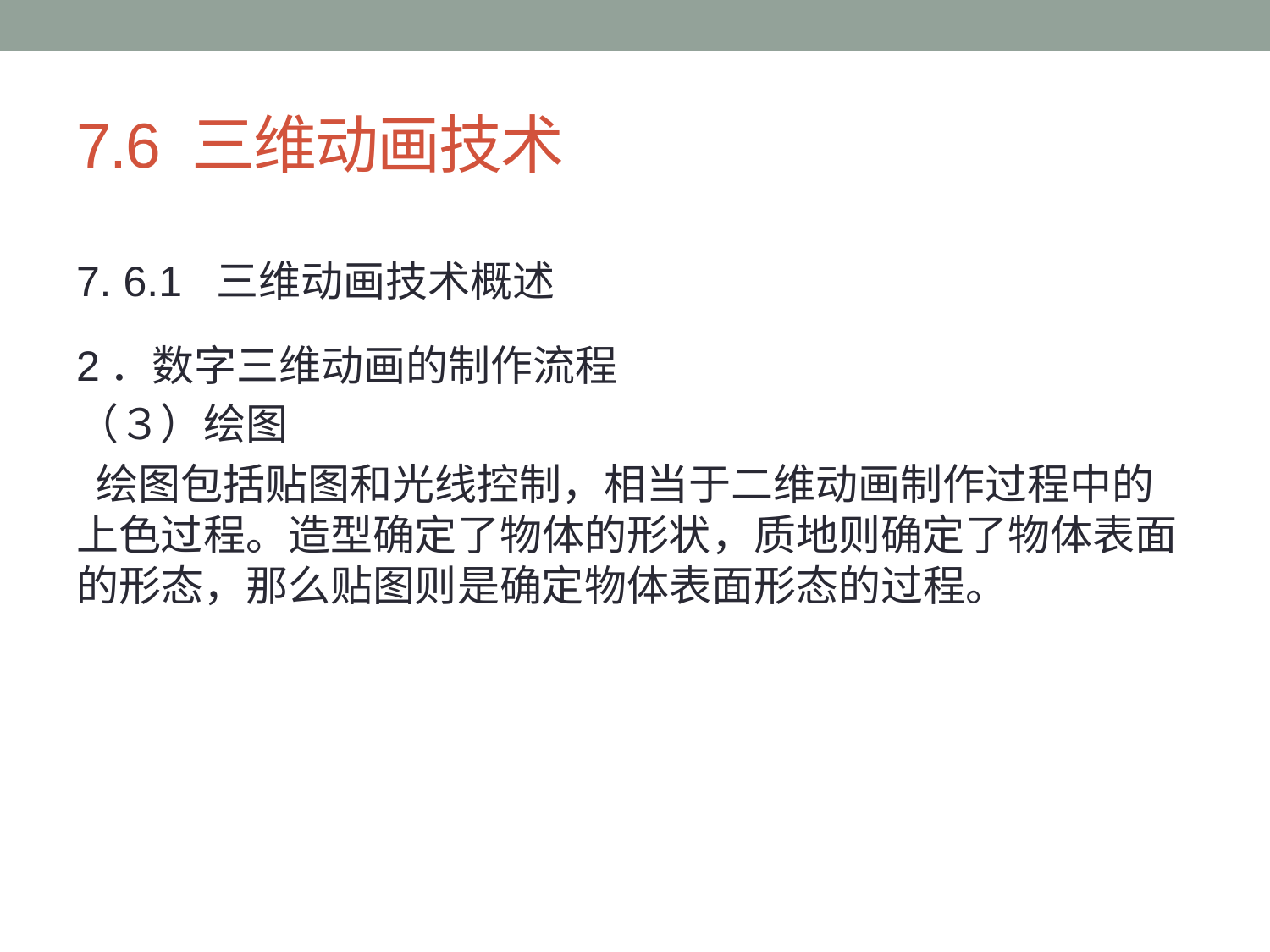

# 7.6 三维动画技术
7. 6.1  三维动画技术概述
2．数字三维动画的制作流程
（３）绘图
 绘图包括贴图和光线控制，相当于二维动画制作过程中的上色过程。造型确定了物体的形状，质地则确定了物体表面的形态，那么贴图则是确定物体表面形态的过程。